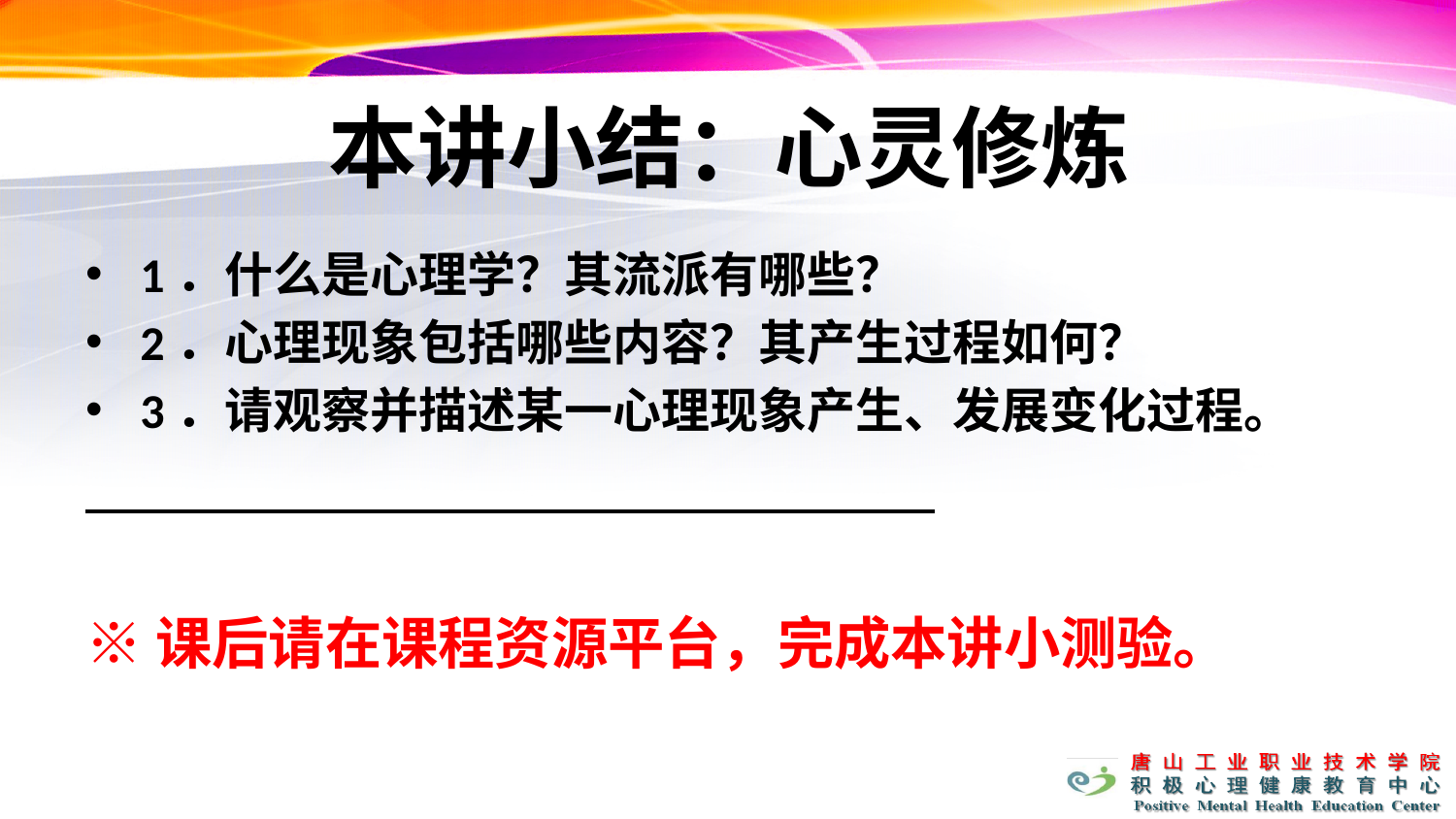

本讲小结：心灵修炼
1．什么是心理学？其流派有哪些？
2．心理现象包括哪些内容？其产生过程如何？
3．请观察并描述某一心理现象产生、发展变化过程。

※课后请在课程资源平台，完成本讲小测验。